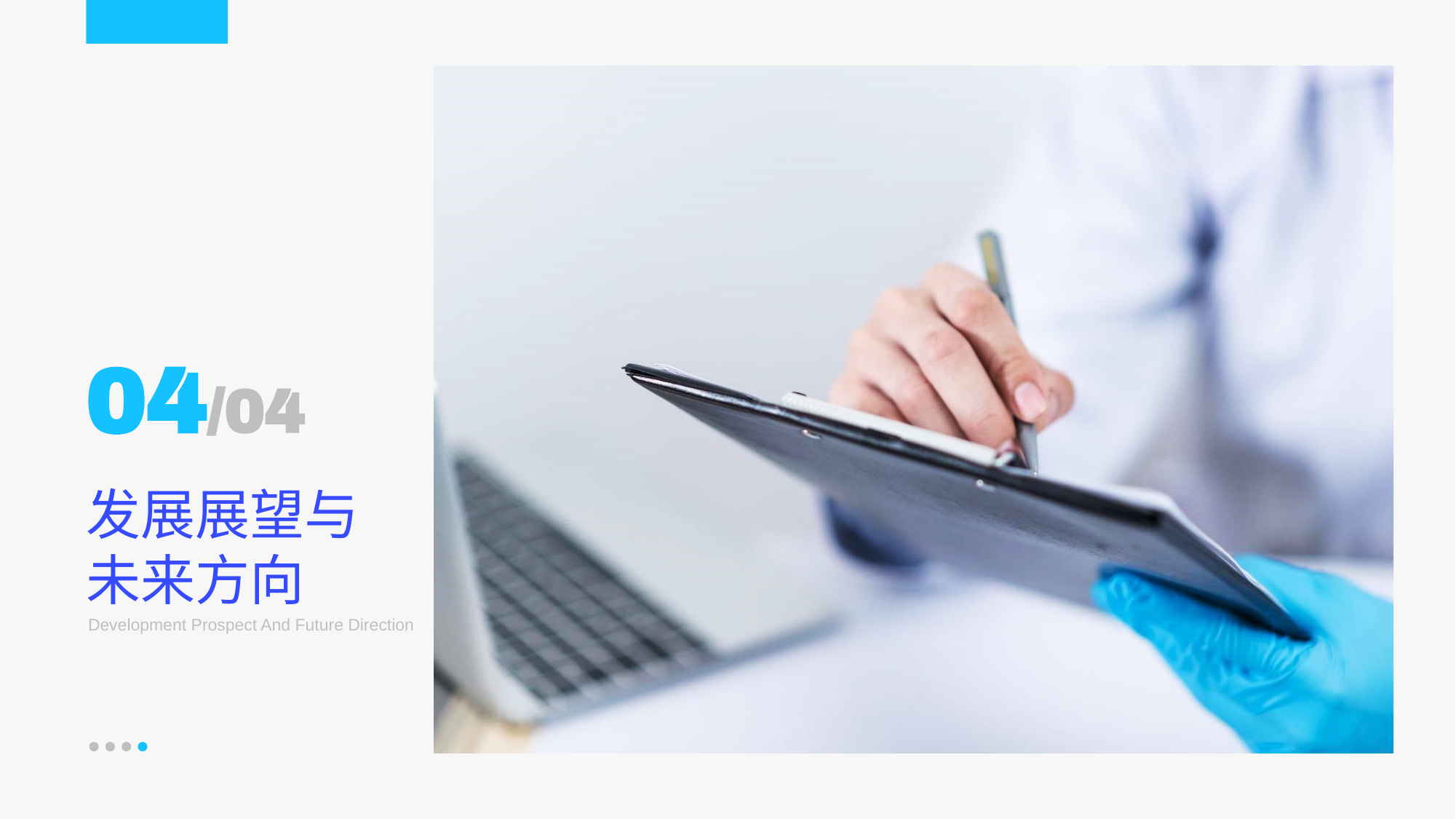

04/04
发展展望与未来方向
Development Prospect And Future Direction